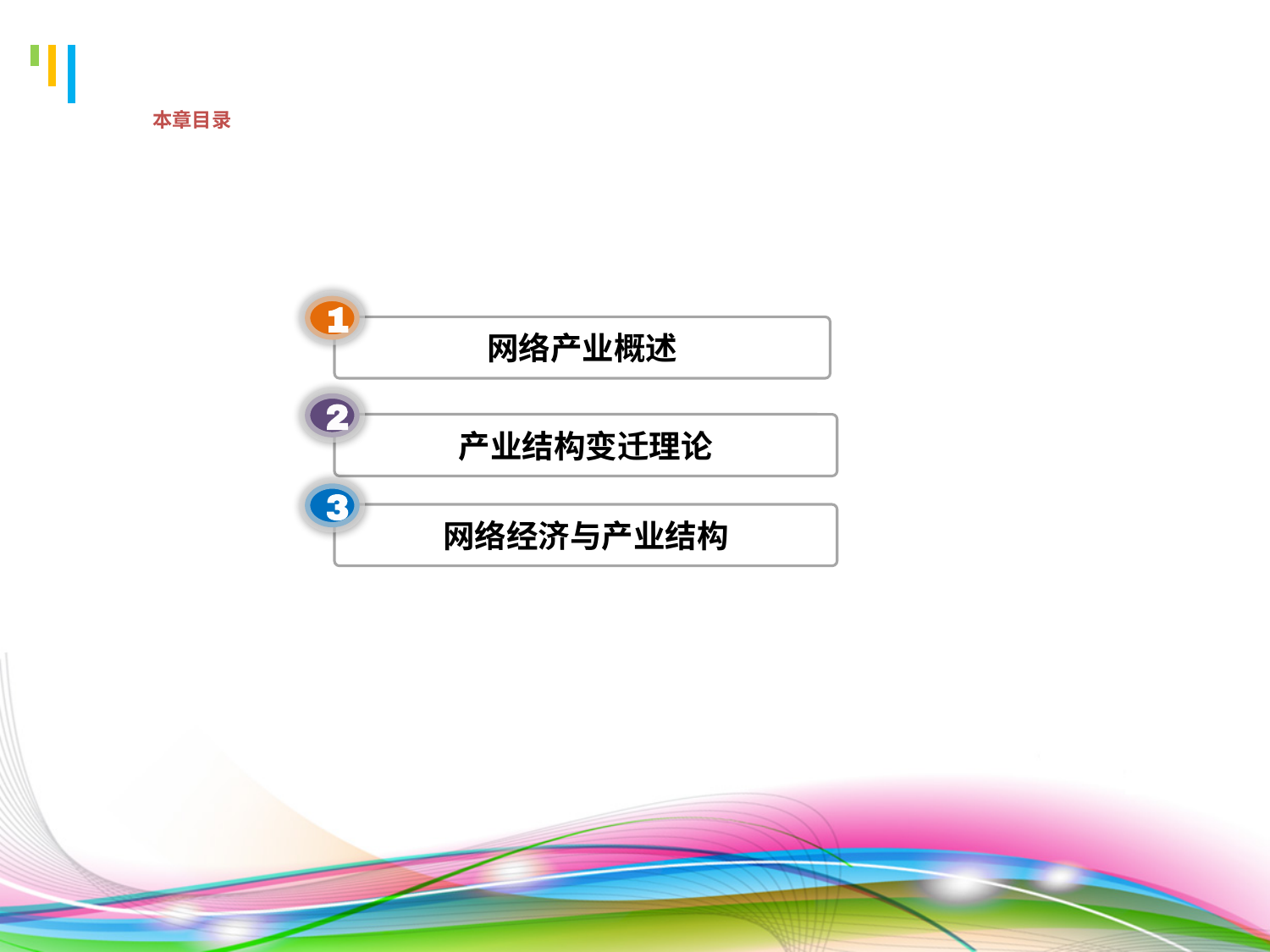

# 本章目录
1

网络产业概述

2
产业结构变迁理论
3
网络经济与产业结构
3